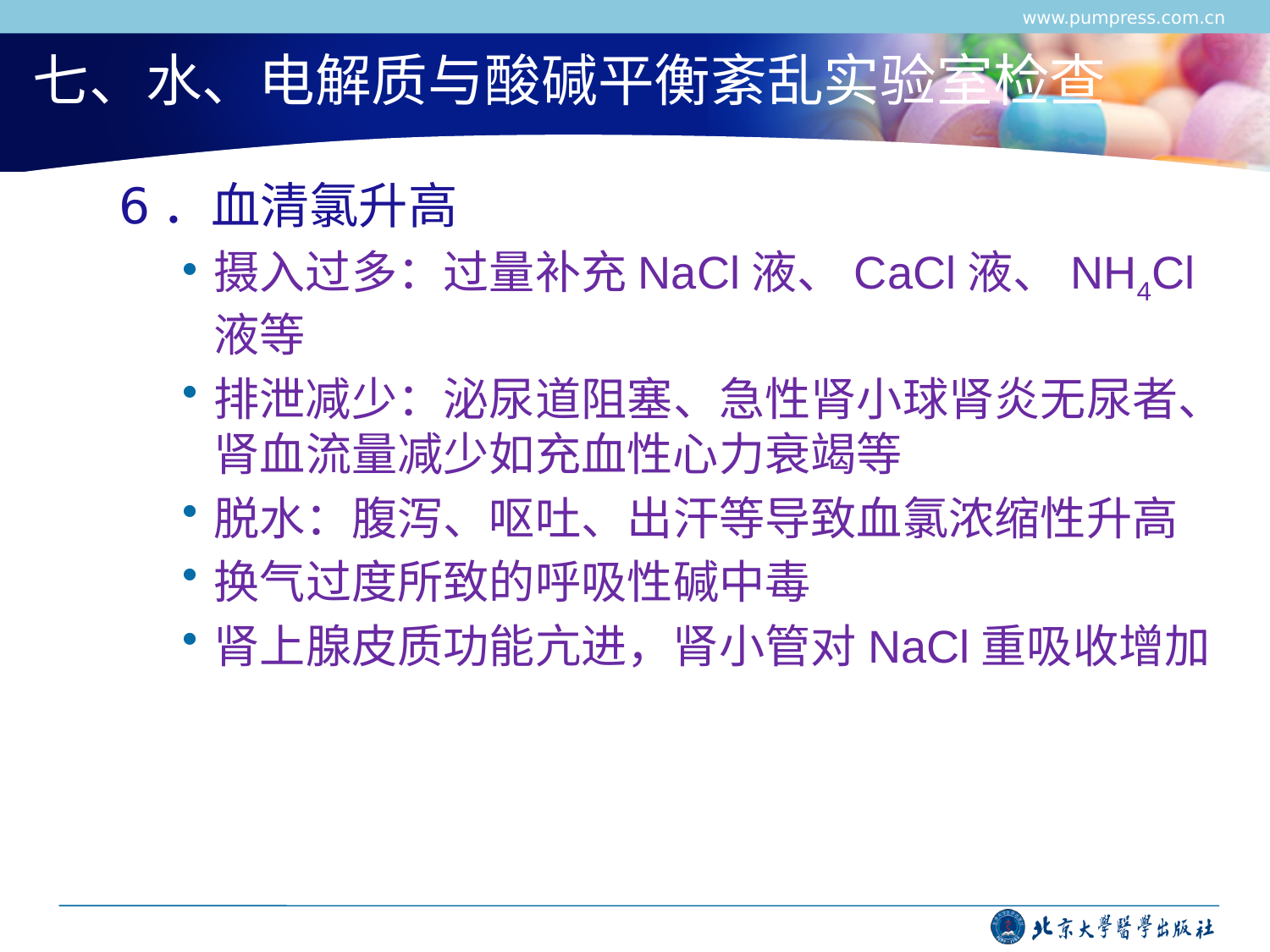

www.pumpress.com.cn
# 七、水、电解质与酸碱平衡紊乱实验室检查
6．血清氯升高
摄入过多：过量补充NaCl液、CaCl液、NH4Cl液等
排泄减少：泌尿道阻塞、急性肾小球肾炎无尿者、肾血流量减少如充血性心力衰竭等
脱水：腹泻、呕吐、出汗等导致血氯浓缩性升高
换气过度所致的呼吸性碱中毒
肾上腺皮质功能亢进，肾小管对NaCl重吸收增加